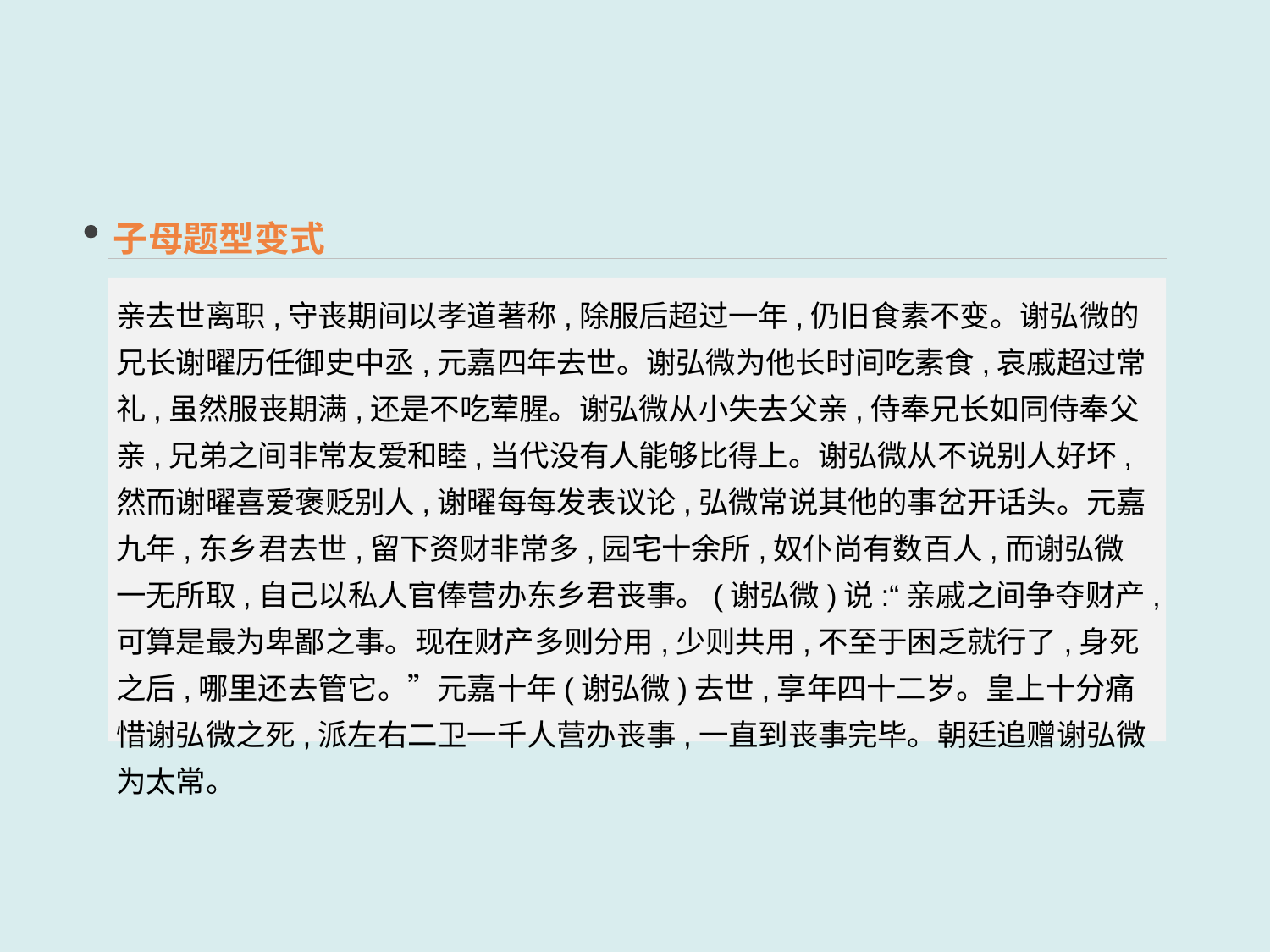

子母题型变式

亲去世离职,守丧期间以孝道著称,除服后超过一年,仍旧食素不变。谢弘微的兄长谢曜历任御史中丞,元嘉四年去世。谢弘微为他长时间吃素食,哀戚超过常礼,虽然服丧期满,还是不吃荤腥。谢弘微从小失去父亲,侍奉兄长如同侍奉父亲,兄弟之间非常友爱和睦,当代没有人能够比得上。谢弘微从不说别人好坏,然而谢曜喜爱褒贬别人,谢曜每每发表议论,弘微常说其他的事岔开话头。元嘉九年,东乡君去世,留下资财非常多,园宅十余所,奴仆尚有数百人,而谢弘微一无所取,自己以私人官俸营办东乡君丧事。(谢弘微)说:“亲戚之间争夺财产,可算是最为卑鄙之事。现在财产多则分用,少则共用,不至于困乏就行了,身死之后,哪里还去管它。”元嘉十年(谢弘微)去世,享年四十二岁。皇上十分痛惜谢弘微之死,派左右二卫一千人营办丧事,一直到丧事完毕。朝廷追赠谢弘微为太常。